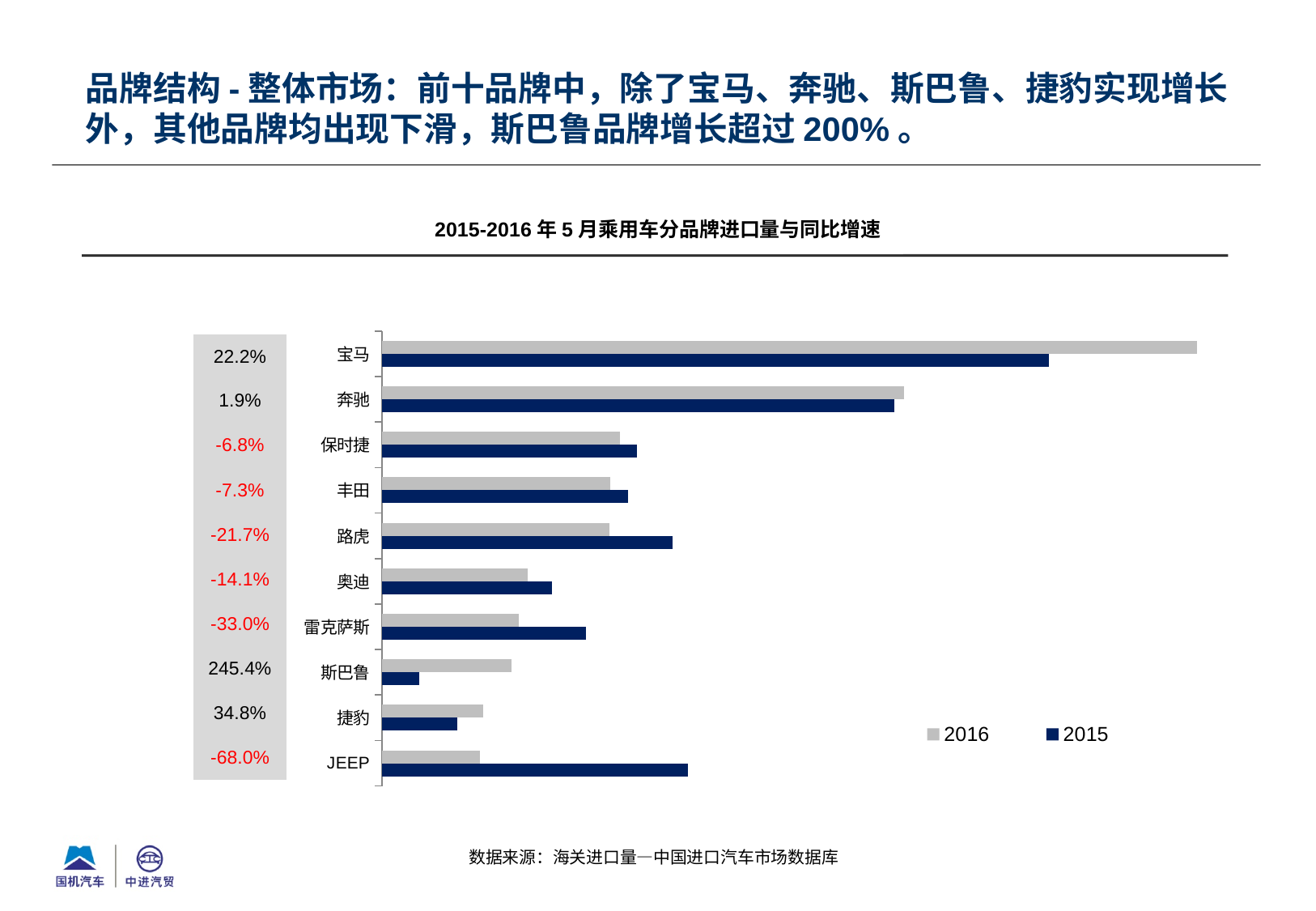

品牌结构-整体市场：前十品牌中，除了宝马、奔驰、斯巴鲁、捷豹实现增长外，其他品牌均出现下滑，斯巴鲁品牌增长超过200%。
2015-2016年5月乘用车分品牌进口量与同比增速

### Chart

| Category | 2015 | 2016 |
|---|---|---|
| JEEP | 6977.0 | 2236.0 |
| 捷豹 | 1716.0 | 2314.0 |
| 斯巴鲁 | 857.0 | 2960.0 |
| 雷克萨斯 | 4657.0 | 3120.0 |
| 奥迪 | 3871.0 | 3324.0 |
| 路虎 | 6617.0 | 5181.0 |
| 丰田 | 5608.0 | 5199.0 |
| 保时捷 | 5815.0 | 5417.0 |
| 奔驰 | 11683.0 | 11908.0 |
| 宝马 | 15203.0 | 18571.0 |
| 22.2% |
| --- |
| 1.9% |
| -6.8% |
| -7.3% |
| -21.7% |
| -14.1% |
| -33.0% |
| 245.4% |
| 34.8% |
| -68.0% |
数据来源：海关进口量—中国进口汽车市场数据库